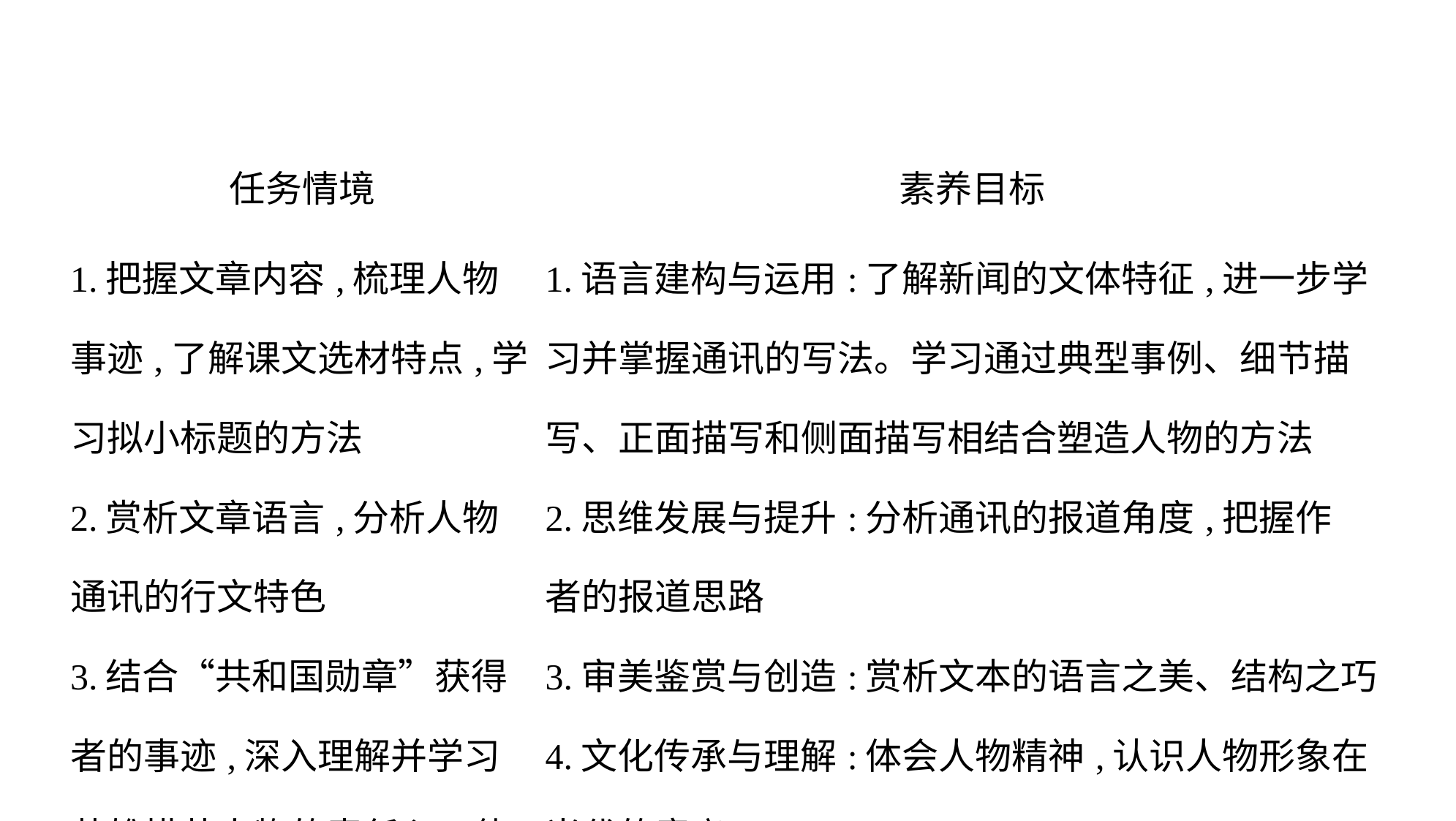

| 任务情境 | 素养目标 |
| --- | --- |
| 1.把握文章内容,梳理人物事迹,了解课文选材特点,学习拟小标题的方法 2.赏析文章语言,分析人物通讯的行文特色 3.结合“共和国勋章”获得者的事迹,深入理解并学习英雄模范人物的责任心、使命感和为事业无私奉献的精神 | 1.语言建构与运用:了解新闻的文体特征,进一步学习并掌握通讯的写法。学习通过典型事例、细节描写、正面描写和侧面描写相结合塑造人物的方法 2.思维发展与提升:分析通讯的报道角度,把握作 者的报道思路 3.审美鉴赏与创造:赏析文本的语言之美、结构之巧 4.文化传承与理解:体会人物精神,认识人物形象在当代的意义 |